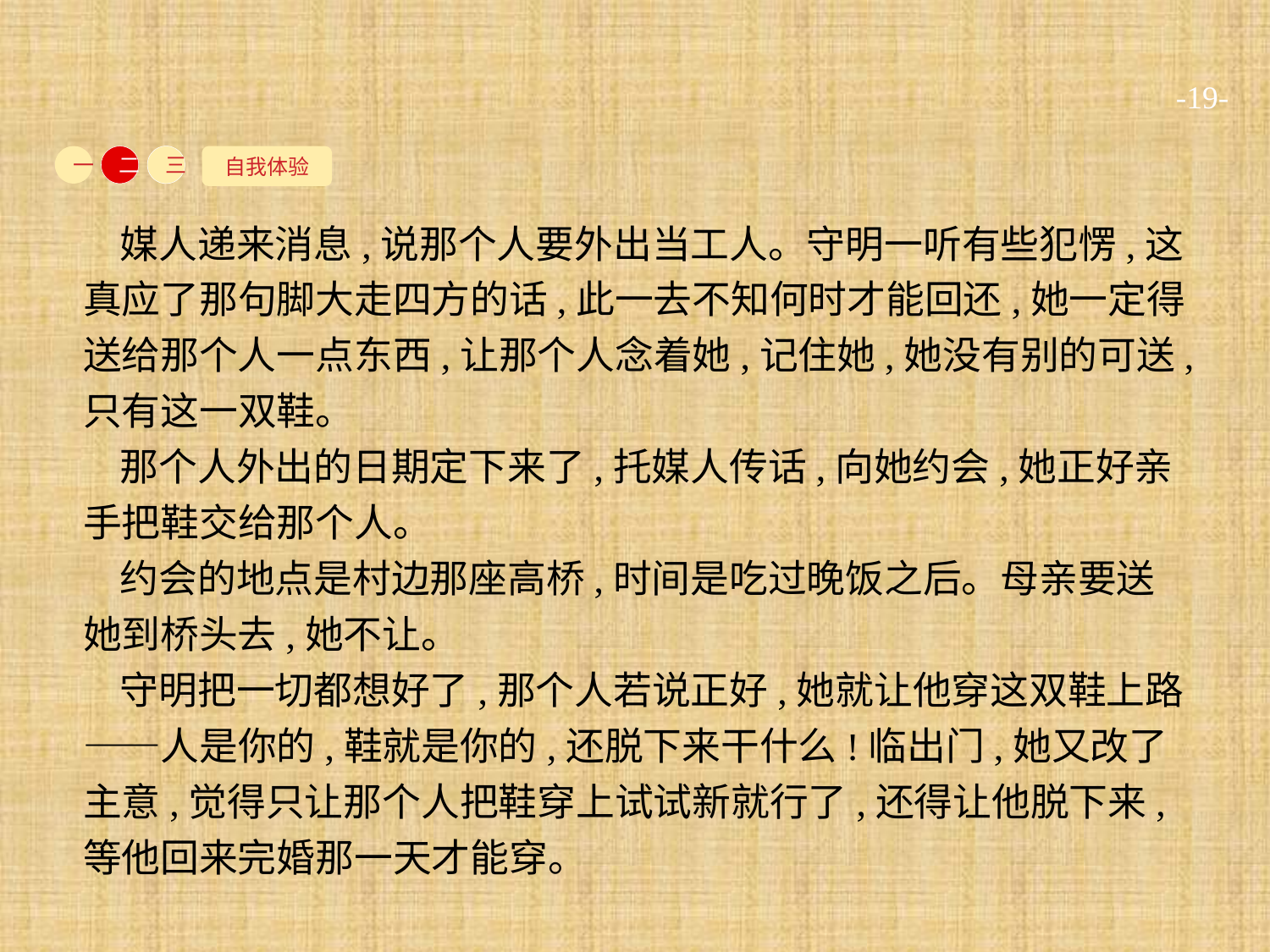

-19-
自我体验
一
二
三
媒人递来消息,说那个人要外出当工人。守明一听有些犯愣,这真应了那句脚大走四方的话,此一去不知何时才能回还,她一定得送给那个人一点东西,让那个人念着她,记住她,她没有别的可送,只有这一双鞋。
那个人外出的日期定下来了,托媒人传话,向她约会,她正好亲手把鞋交给那个人。
约会的地点是村边那座高桥,时间是吃过晚饭之后。母亲要送她到桥头去,她不让。
守明把一切都想好了,那个人若说正好,她就让他穿这双鞋上路——人是你的,鞋就是你的,还脱下来干什么!临出门,她又改了主意,觉得只让那个人把鞋穿上试试新就行了,还得让他脱下来,等他回来完婚那一天才能穿。